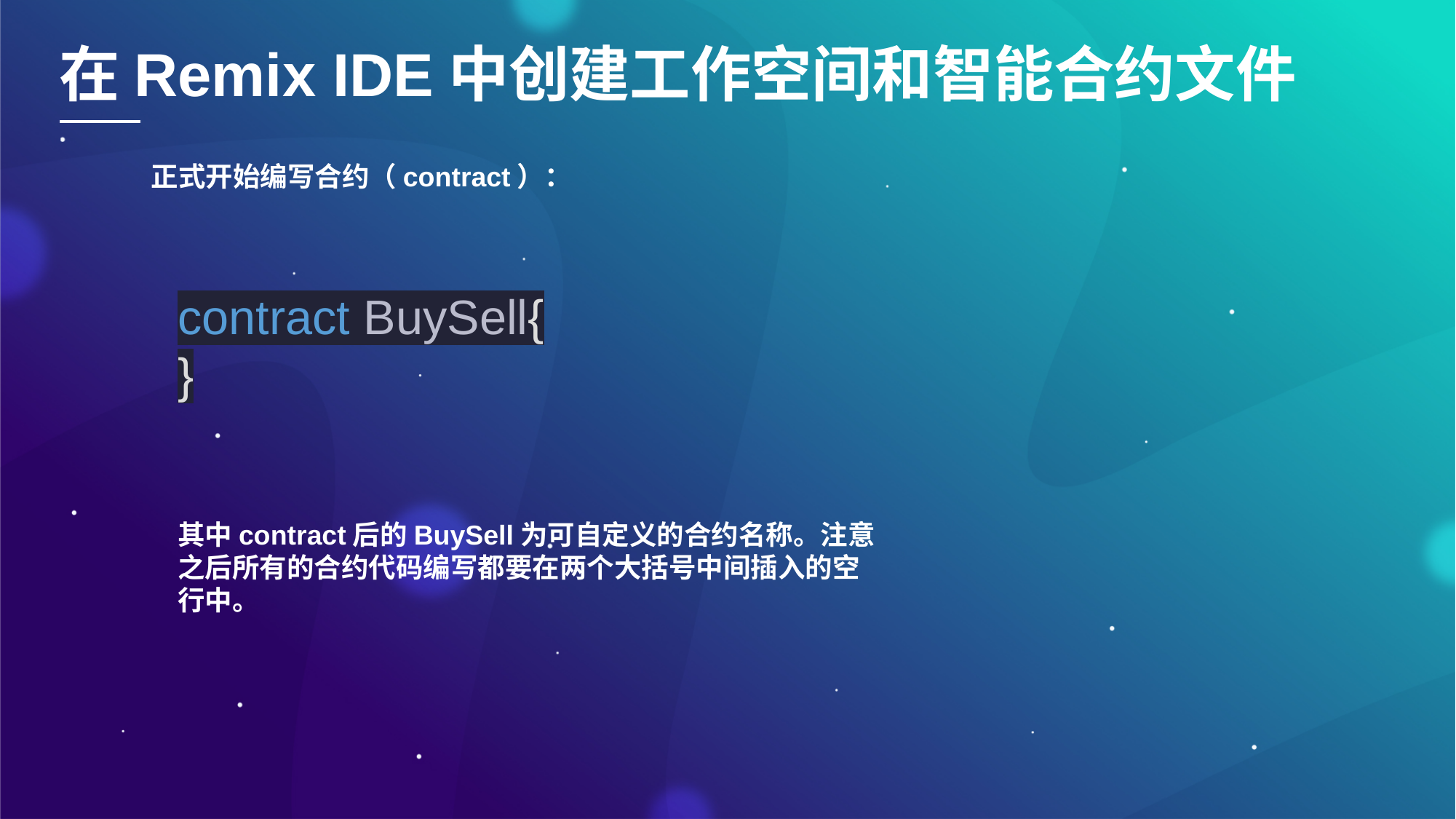

在Remix IDE中创建工作空间和智能合约文件
正式开始编写合约（contract）：
contract BuySell{
}
其中contract后的BuySell为可自定义的合约名称。注意之后所有的合约代码编写都要在两个大括号中间插入的空行中。